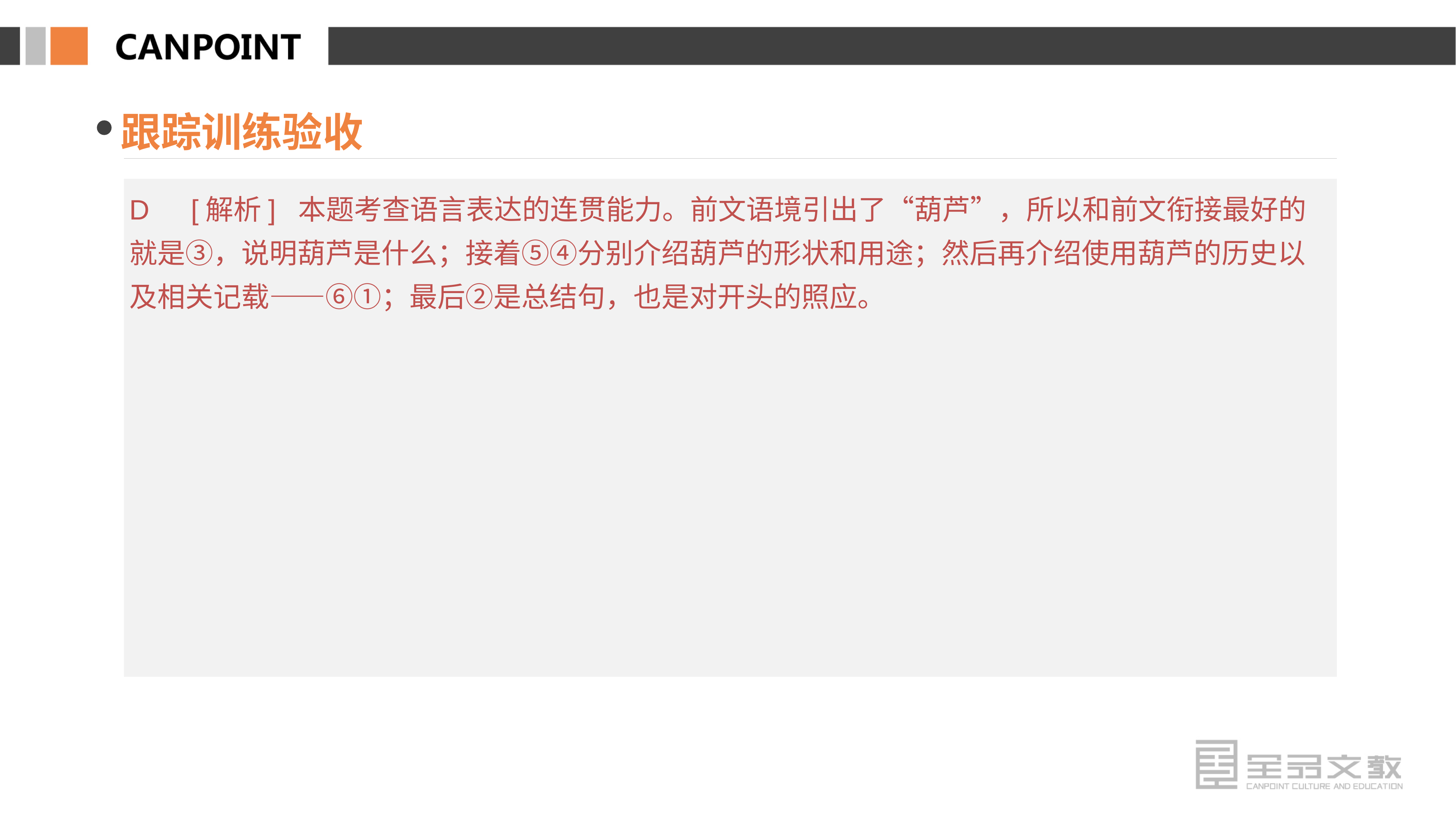

跟踪训练验收

D　[解析]  本题考查语言表达的连贯能力。前文语境引出了“葫芦”，所以和前文衔接最好的就是③，说明葫芦是什么；接着⑤④分别介绍葫芦的形状和用途；然后再介绍使用葫芦的历史以及相关记载——⑥①；最后②是总结句，也是对开头的照应。